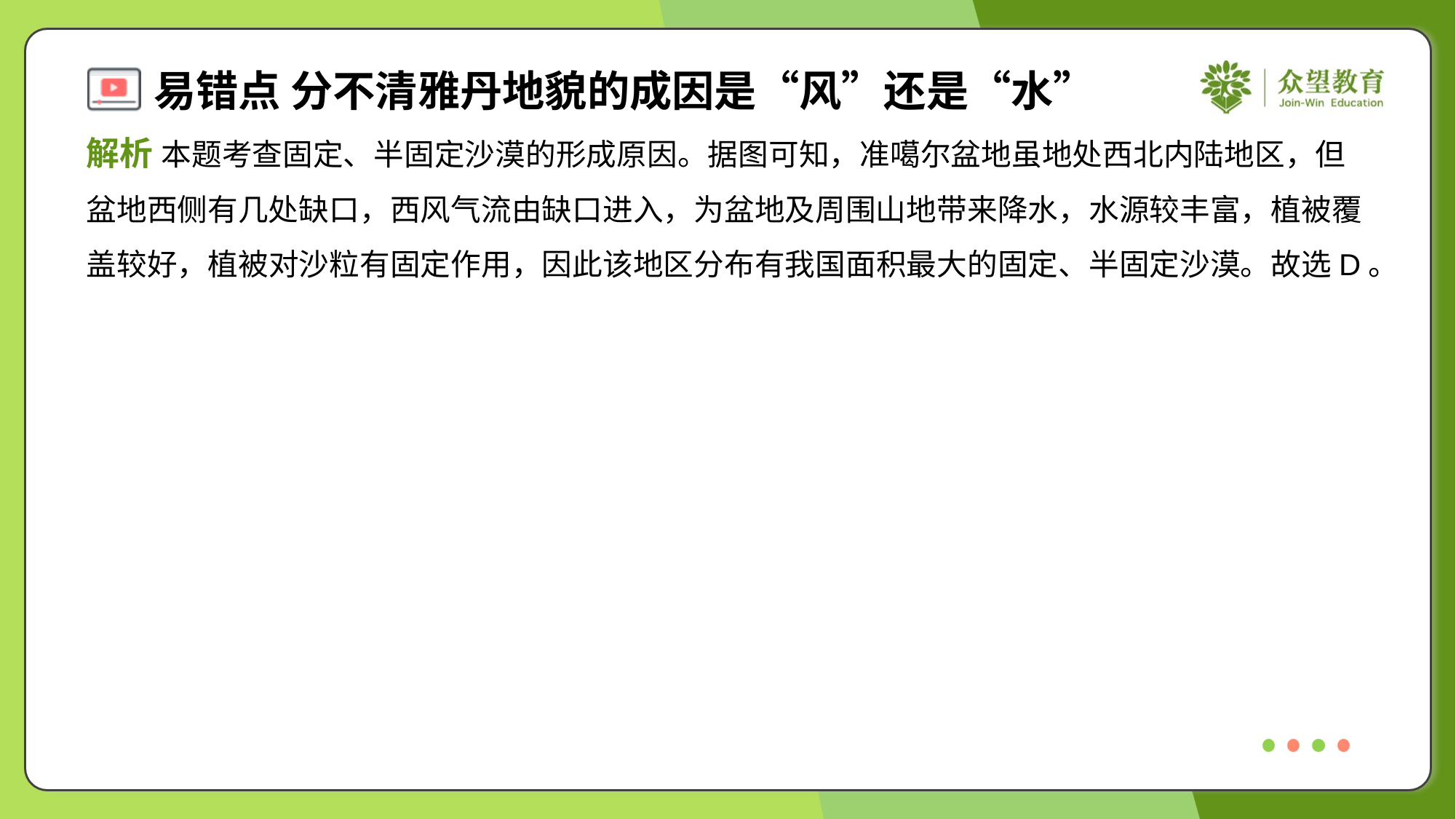

解析 本题考查固定、半固定沙漠的形成原因。据图可知，准噶尔盆地虽地处西北内陆地区，但
盆地西侧有几处缺口，西风气流由缺口进入，为盆地及周围山地带来降水，水源较丰富，植被覆
盖较好，植被对沙粒有固定作用，因此该地区分布有我国面积最大的固定、半固定沙漠。故选D。